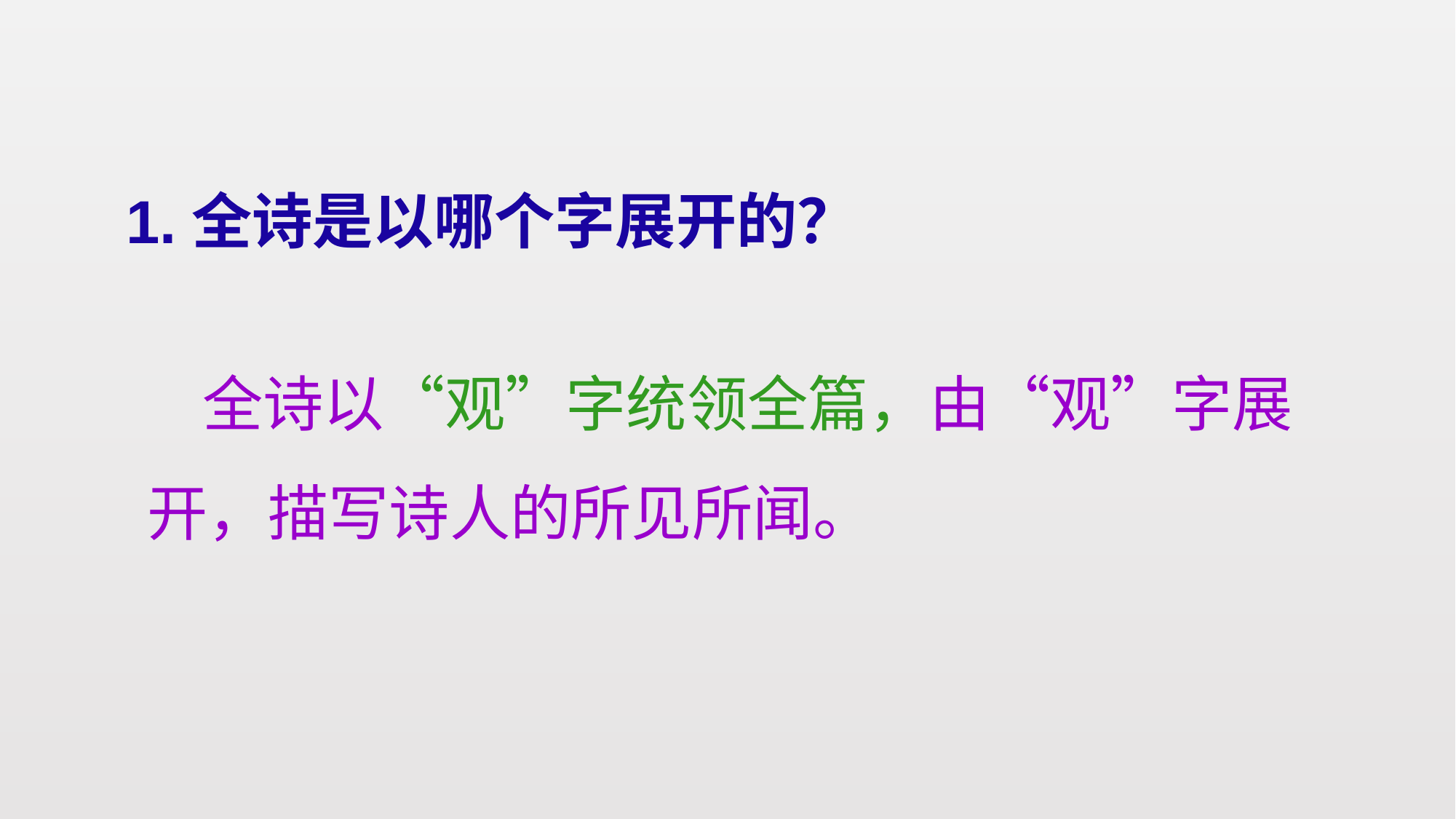

# 1.全诗是以哪个字展开的？
     全诗以“观”字统领全篇，由“观”字展开，描写诗人的所见所闻。